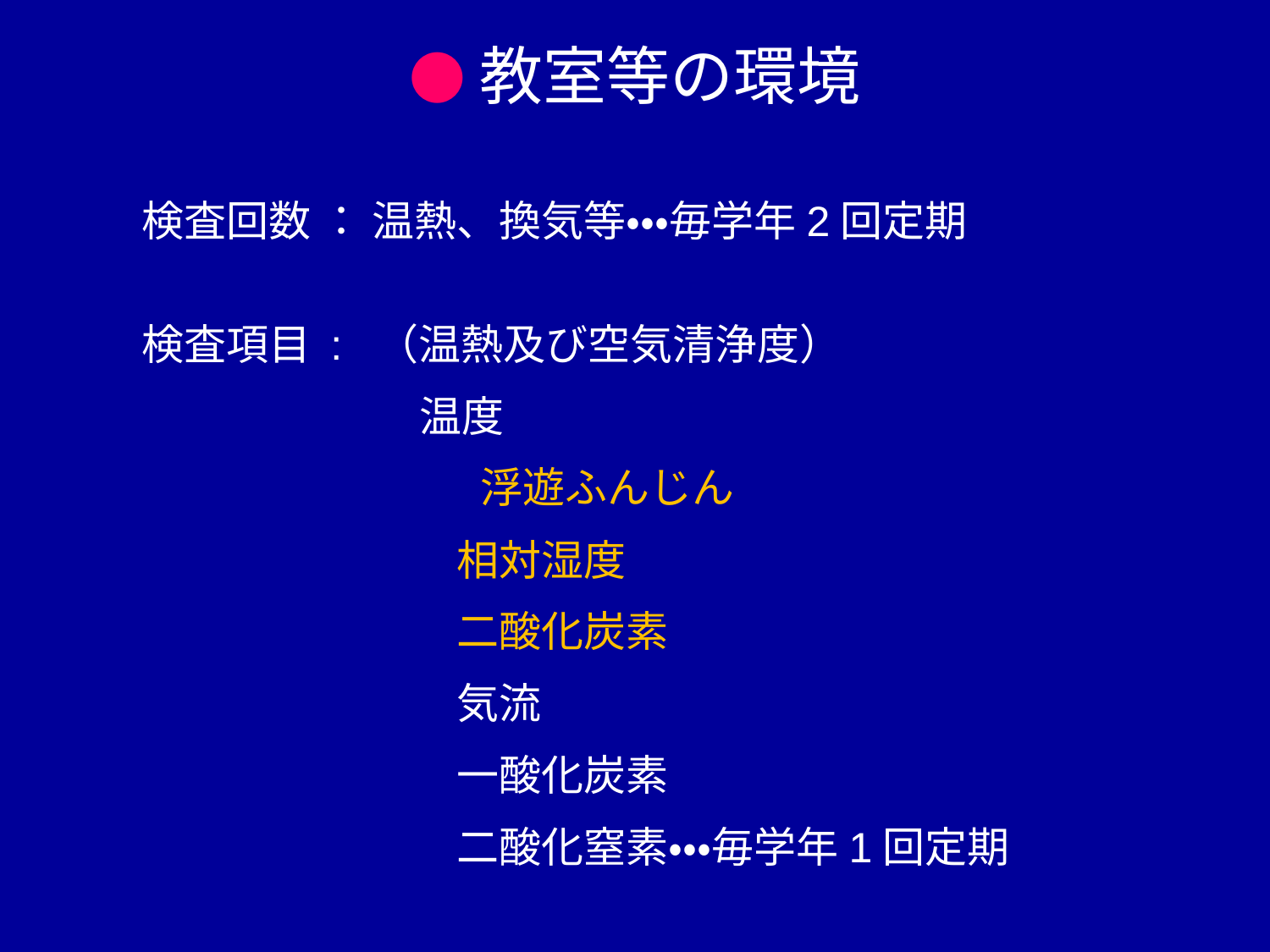

●教室等の環境
検査回数 ： 温熱、換気等・・・毎学年2回定期
検査項目 :  （温熱及び空気清浄度）
　　　　　       温度
　　　　　　　　浮遊ふんじん
　　　　　　　  相対湿度
　　　　　　　  二酸化炭素
　　　　　　　  気流
　　　　　　　  一酸化炭素
　　　　　　　  二酸化窒素・・・毎学年1回定期